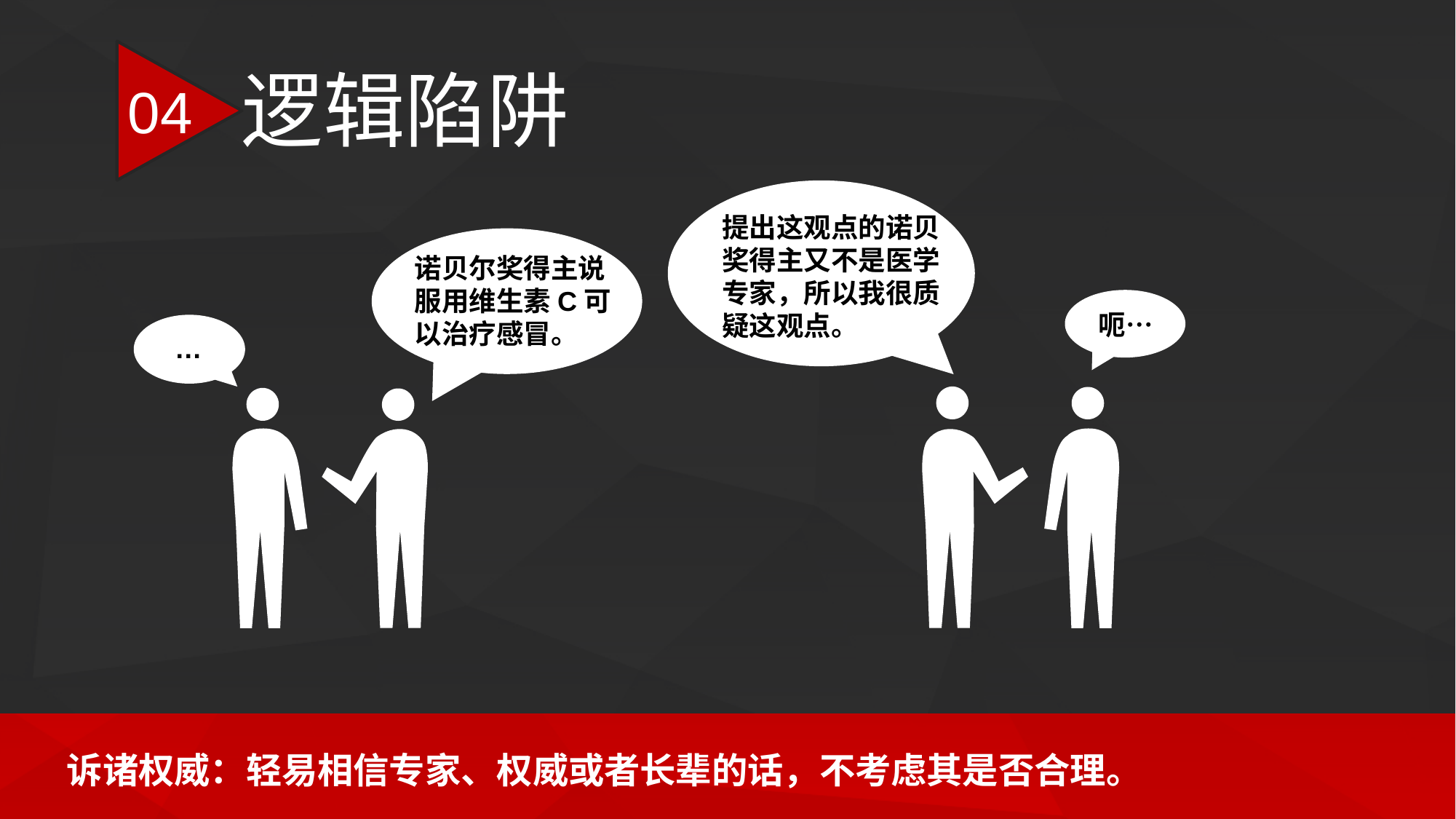

逻辑陷阱
04

提出这观点的诺贝奖得主又不是医学专家，所以我很质疑这观点。

诺贝尔奖得主说服用维生素C可以治疗感冒。

呃…

…

诉诸权威：轻易相信专家、权威或者长辈的话，不考虑其是否合理。